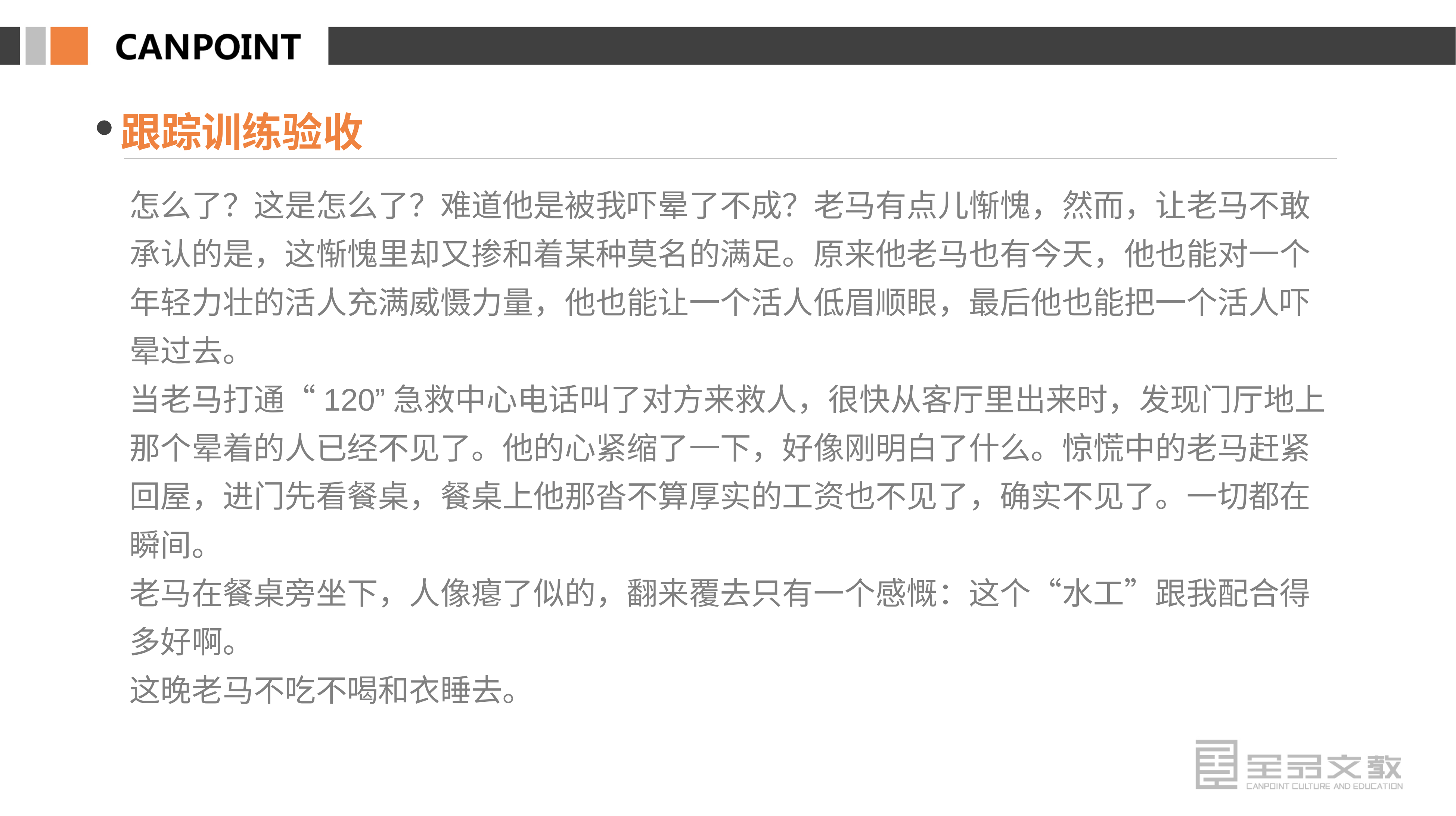

跟踪训练验收

怎么了？这是怎么了？难道他是被我吓晕了不成？老马有点儿惭愧，然而，让老马不敢承认的是，这惭愧里却又掺和着某种莫名的满足。原来他老马也有今天，他也能对一个年轻力壮的活人充满威慑力量，他也能让一个活人低眉顺眼，最后他也能把一个活人吓晕过去。
当老马打通“120”急救中心电话叫了对方来救人，很快从客厅里出来时，发现门厅地上那个晕着的人已经不见了。他的心紧缩了一下，好像刚明白了什么。惊慌中的老马赶紧回屋，进门先看餐桌，餐桌上他那沓不算厚实的工资也不见了，确实不见了。一切都在瞬间。
老马在餐桌旁坐下，人像瘪了似的，翻来覆去只有一个感慨：这个“水工”跟我配合得多好啊。
这晚老马不吃不喝和衣睡去。